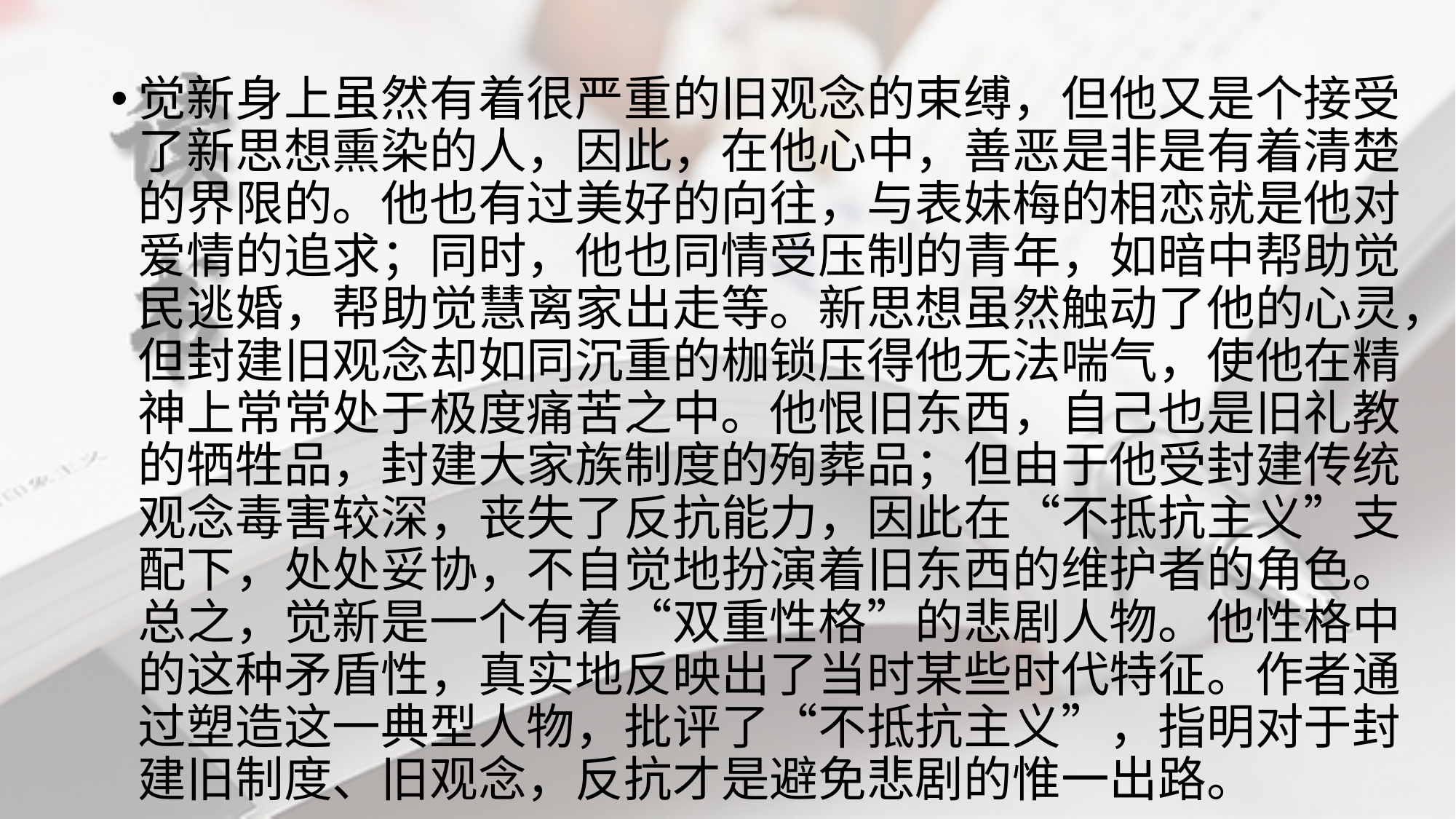

觉新身上虽然有着很严重的旧观念的束缚，但他又是个接受了新思想熏染的人，因此，在他心中，善恶是非是有着清楚的界限的。他也有过美好的向往，与表妹梅的相恋就是他对爱情的追求；同时，他也同情受压制的青年，如暗中帮助觉民逃婚，帮助觉慧离家出走等。新思想虽然触动了他的心灵，但封建旧观念却如同沉重的枷锁压得他无法喘气，使他在精神上常常处于极度痛苦之中。他恨旧东西，自己也是旧礼教的牺牲品，封建大家族制度的殉葬品；但由于他受封建传统观念毒害较深，丧失了反抗能力，因此在“不抵抗主义”支配下，处处妥协，不自觉地扮演着旧东西的维护者的角色。总之，觉新是一个有着“双重性格”的悲剧人物。他性格中的这种矛盾性，真实地反映出了当时某些时代特征。作者通过塑造这一典型人物，批评了“不抵抗主义”，指明对于封建旧制度、旧观念，反抗才是避免悲剧的惟一出路。